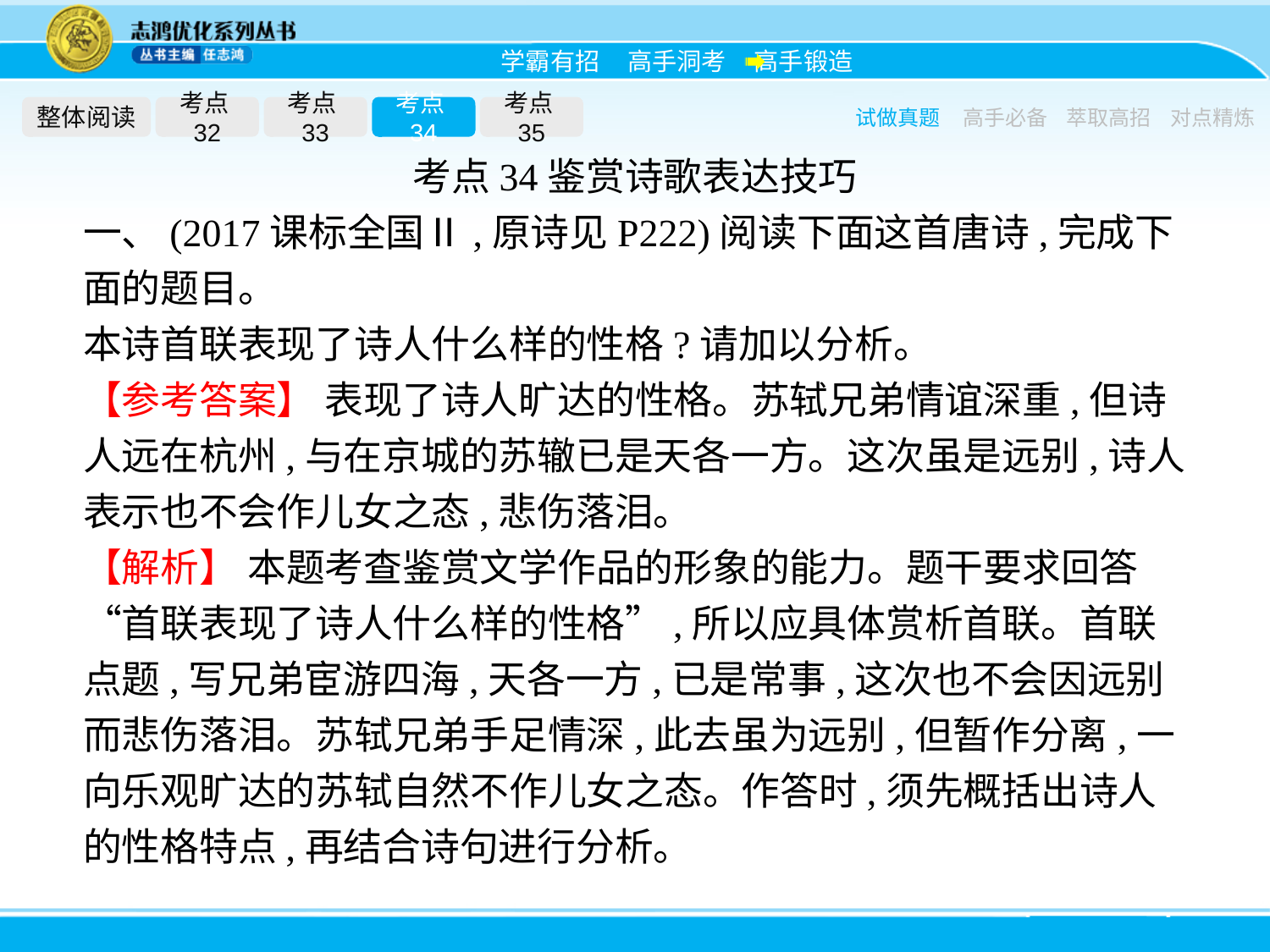

整体阅读
考点32
考点33
考点34
考点35
试做真题
高手必备
萃取高招
对点精炼
考点34鉴赏诗歌表达技巧
一、(2017课标全国Ⅱ,原诗见P222)阅读下面这首唐诗,完成下面的题目。
本诗首联表现了诗人什么样的性格?请加以分析。
【参考答案】 表现了诗人旷达的性格。苏轼兄弟情谊深重,但诗人远在杭州,与在京城的苏辙已是天各一方。这次虽是远别,诗人表示也不会作儿女之态,悲伤落泪。
【解析】 本题考查鉴赏文学作品的形象的能力。题干要求回答“首联表现了诗人什么样的性格”,所以应具体赏析首联。首联点题,写兄弟宦游四海,天各一方,已是常事,这次也不会因远别而悲伤落泪。苏轼兄弟手足情深,此去虽为远别,但暂作分离,一向乐观旷达的苏轼自然不作儿女之态。作答时,须先概括出诗人的性格特点,再结合诗句进行分析。